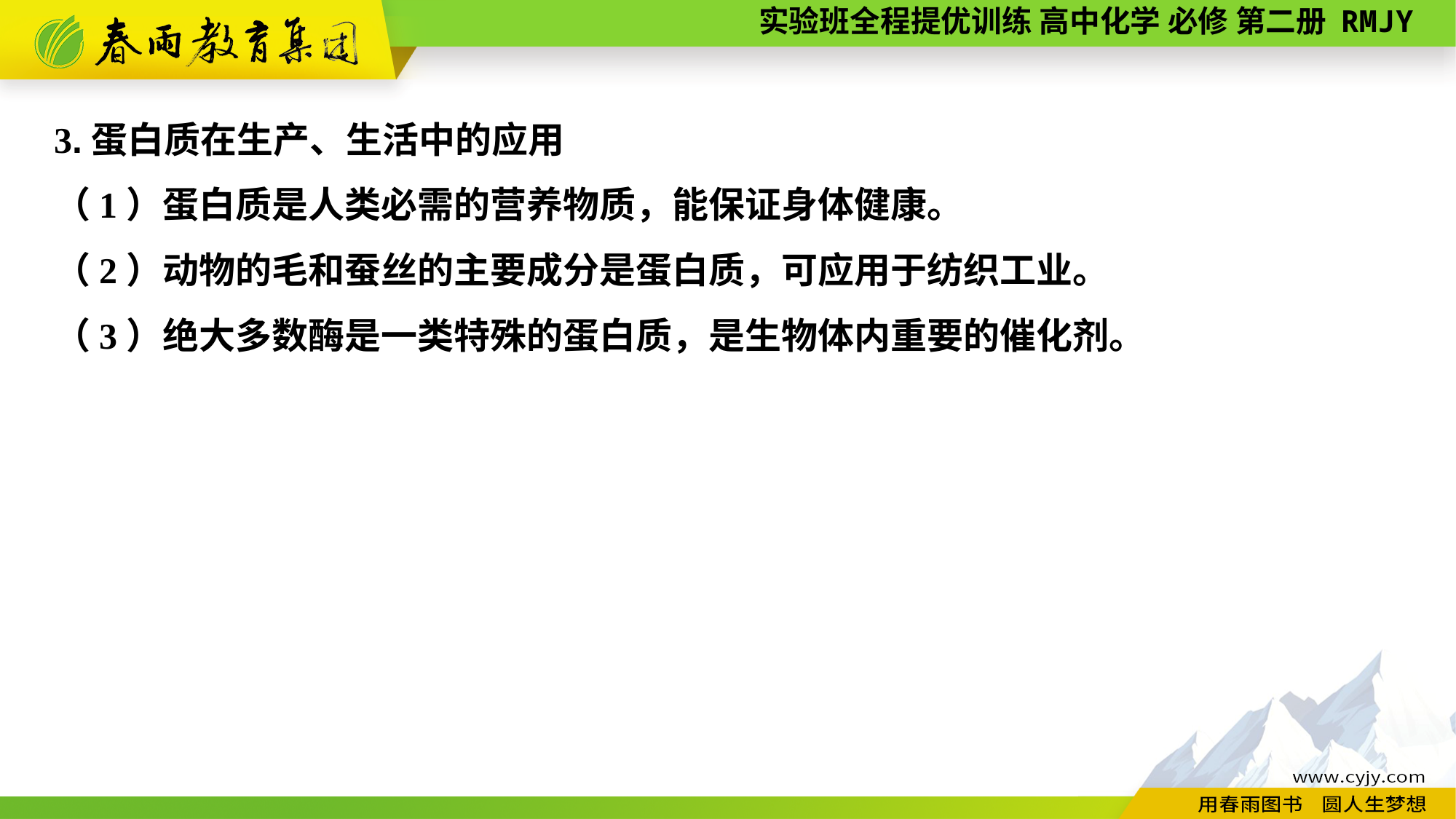

3.蛋白质在生产、生活中的应用
（1）蛋白质是人类必需的营养物质，能保证身体健康。
（2）动物的毛和蚕丝的主要成分是蛋白质，可应用于纺织工业。
（3）绝大多数酶是一类特殊的蛋白质，是生物体内重要的催化剂。